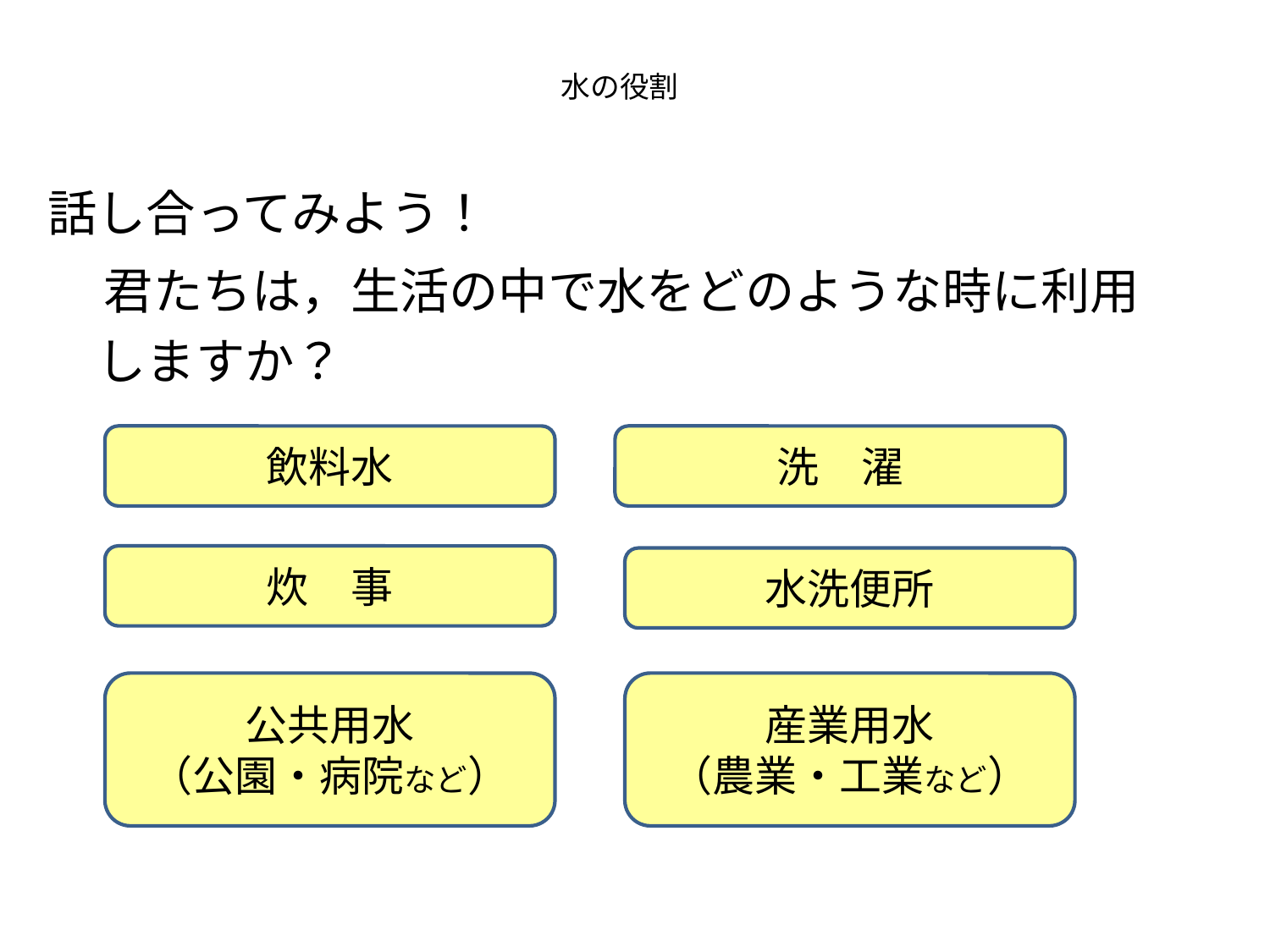

# 水の役割
話し合ってみよう！
　君たちは，生活の中で水をどのような時に利用
　しますか？

飲料水
洗　濯
炊　事
水洗便所
公共用水
（公園・病院など）
産業用水
（農業・工業など）